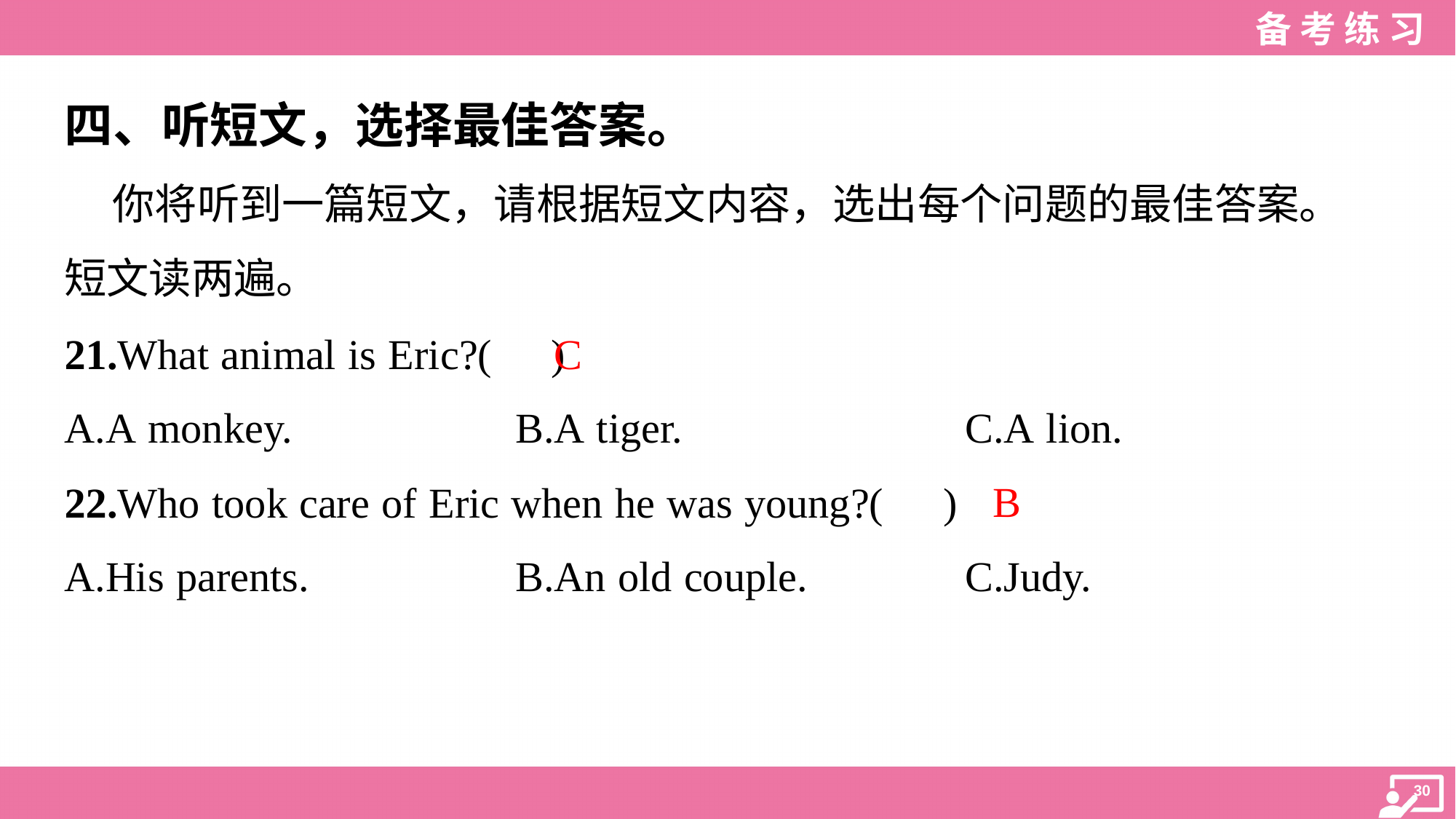

四、听短文，选择最佳答案。
    你将听到一篇短文，请根据短文内容，选出每个问题的最佳答案。
短文读两遍。
C
21.What animal is Eric?(     )
A.A monkey.	B.A tiger.	C.A lion.
B
22.Who took care of Eric when he was young?(     )
A.His parents.	B.An old couple.	C.Judy.